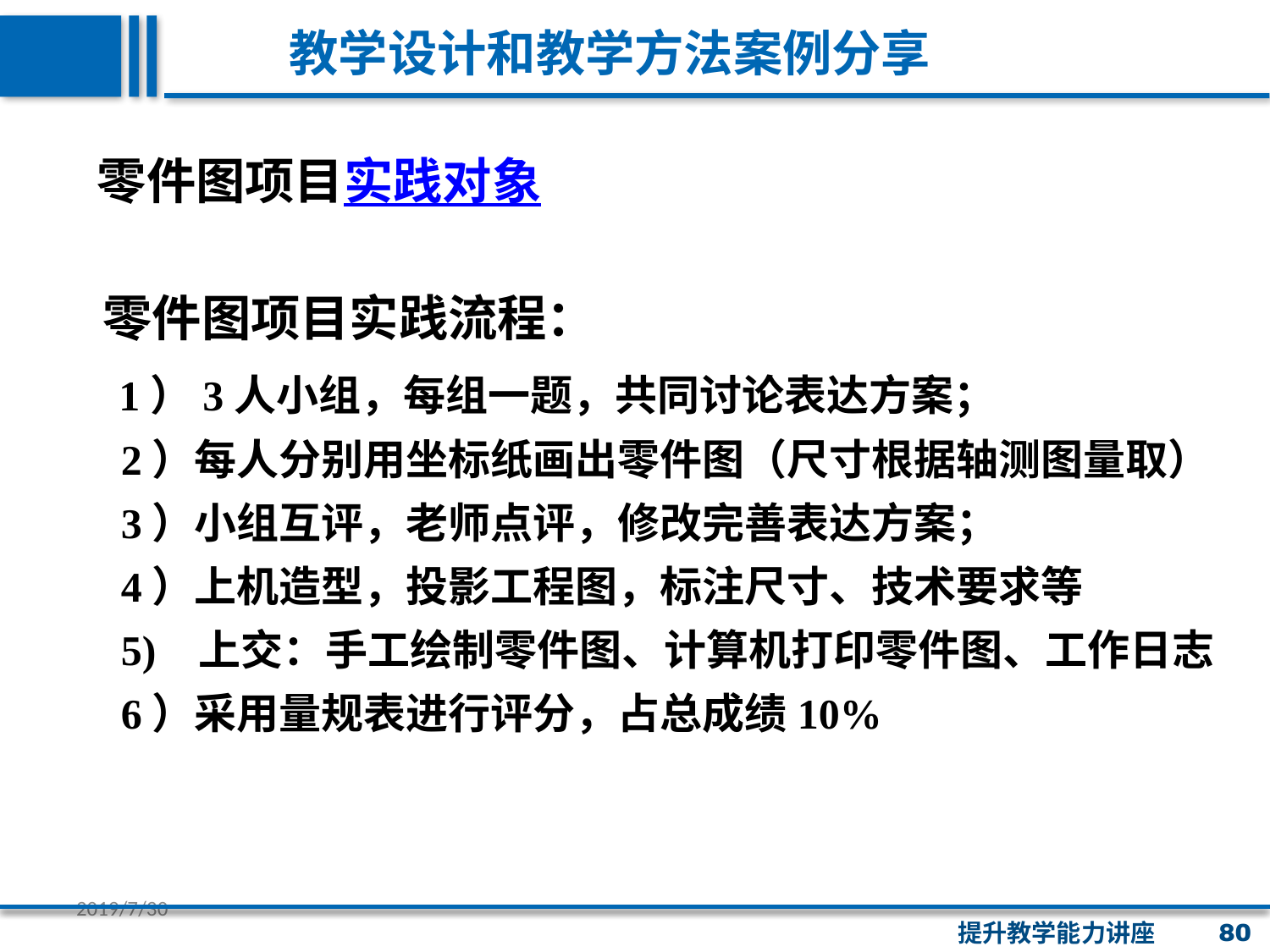

教学设计和教学方法案例分享
零件图项目实践对象
   零件图项目实践流程：
     1）3人小组，每组一题，共同讨论表达方案；
      2）每人分别用坐标纸画出零件图（尺寸根据轴测图量取）
      3）小组互评，老师点评，修改完善表达方案；
      4）上机造型，投影工程图，标注尺寸、技术要求等
      5)   上交：手工绘制零件图、计算机打印零件图、工作日志
      6）采用量规表进行评分，占总成绩10%
80